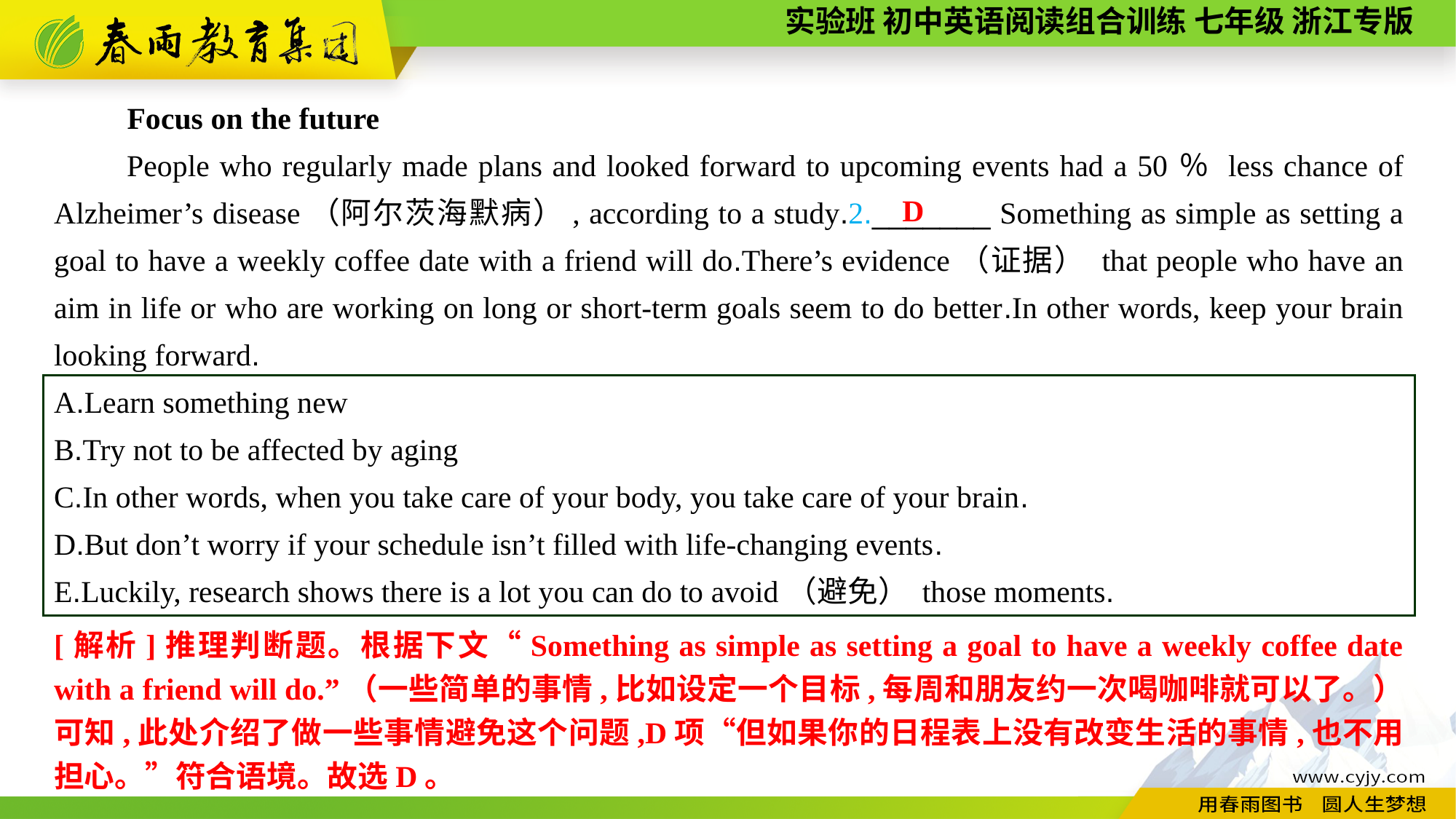

Focus on the future
People who regularly made plans and looked forward to upcoming events had a 50％ less chance of Alzheimer’s disease（阿尔茨海默病）, according to a study.2._______ Something as simple as setting a goal to have a weekly coffee date with a friend will do.There’s evidence（证据） that people who have an aim in life or who are working on long or short-term goals seem to do better.In other words, keep your brain looking forward.
D
A.Learn something new
B.Try not to be affected by aging
C.In other words, when you take care of your body, you take care of your brain.
D.But don’t worry if your schedule isn’t filled with life-changing events.
E.Luckily, research shows there is a lot you can do to avoid（避免） those moments.

[解析]推理判断题。根据下文“Something as simple as setting a goal to have a weekly coffee date with a friend will do.”（一些简单的事情,比如设定一个目标,每周和朋友约一次喝咖啡就可以了。）可知,此处介绍了做一些事情避免这个问题,D项“但如果你的日程表上没有改变生活的事情,也不用担心。”符合语境。故选D。